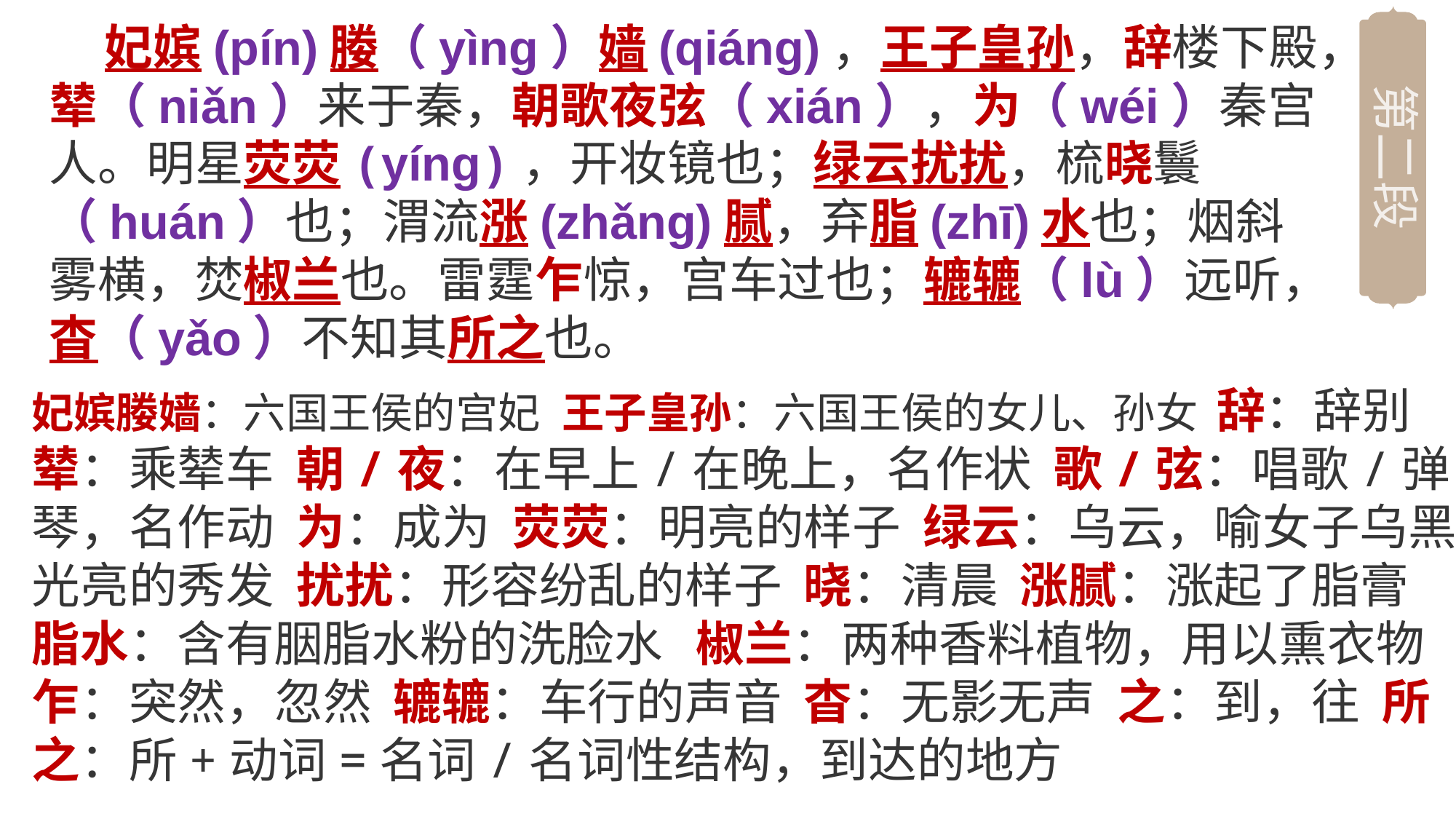

第二段
    妃嫔(pín)媵（yìng）嫱(qiáng)，王子皇孙，辞楼下殿，辇（niǎn）来于秦，朝歌夜弦（xián），为（wéi）秦宫人。明星荧荧(yíng)，开妆镜也；绿云扰扰，梳晓鬟（huán）也；渭流涨(zhǎng)腻，弃脂(zhī)水也；烟斜雾横，焚椒兰也。雷霆乍惊，宫车过也；辘辘（lù）远听，杳（yǎo）不知其所之也。
妃嫔媵嫱：六国王侯的宫妃  王子皇孙：六国王侯的女儿、孙女  辞：辞别  辇：乘辇车  朝/夜：在早上/在晚上，名作状  歌/弦：唱歌/弹琴，名作动  为：成为  荧荧：明亮的样子  绿云：乌云，喻女子乌黑光亮的秀发  扰扰：形容纷乱的样子  晓：清晨  涨腻：涨起了脂膏  脂水：含有胭脂水粉的洗脸水   椒兰：两种香料植物，用以熏衣物  乍：突然，忽然  辘辘：车行的声音  杳：无影无声  之：到，往  所之：所+动词=名词/名词性结构，到达的地方